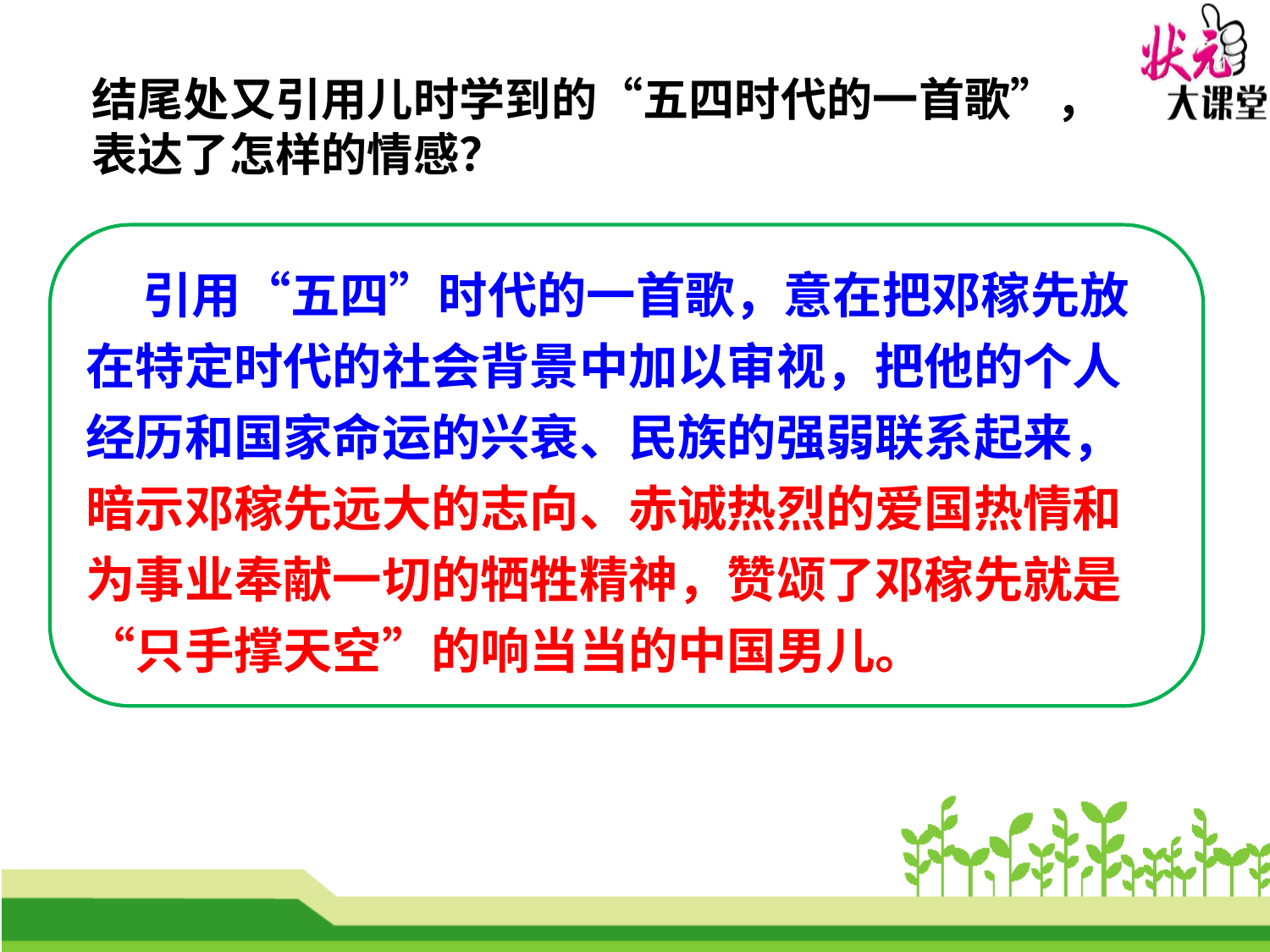

结尾处又引用儿时学到的“五四时代的一首歌”，表达了怎样的情感？
    引用“五四”时代的一首歌，意在把邓稼先放在特定时代的社会背景中加以审视，把他的个人经历和国家命运的兴衰、民族的强弱联系起来，暗示邓稼先远大的志向、赤诚热烈的爱国热情和为事业奉献一切的牺牲精神，赞颂了邓稼先就是“只手撑天空”的响当当的中国男儿。